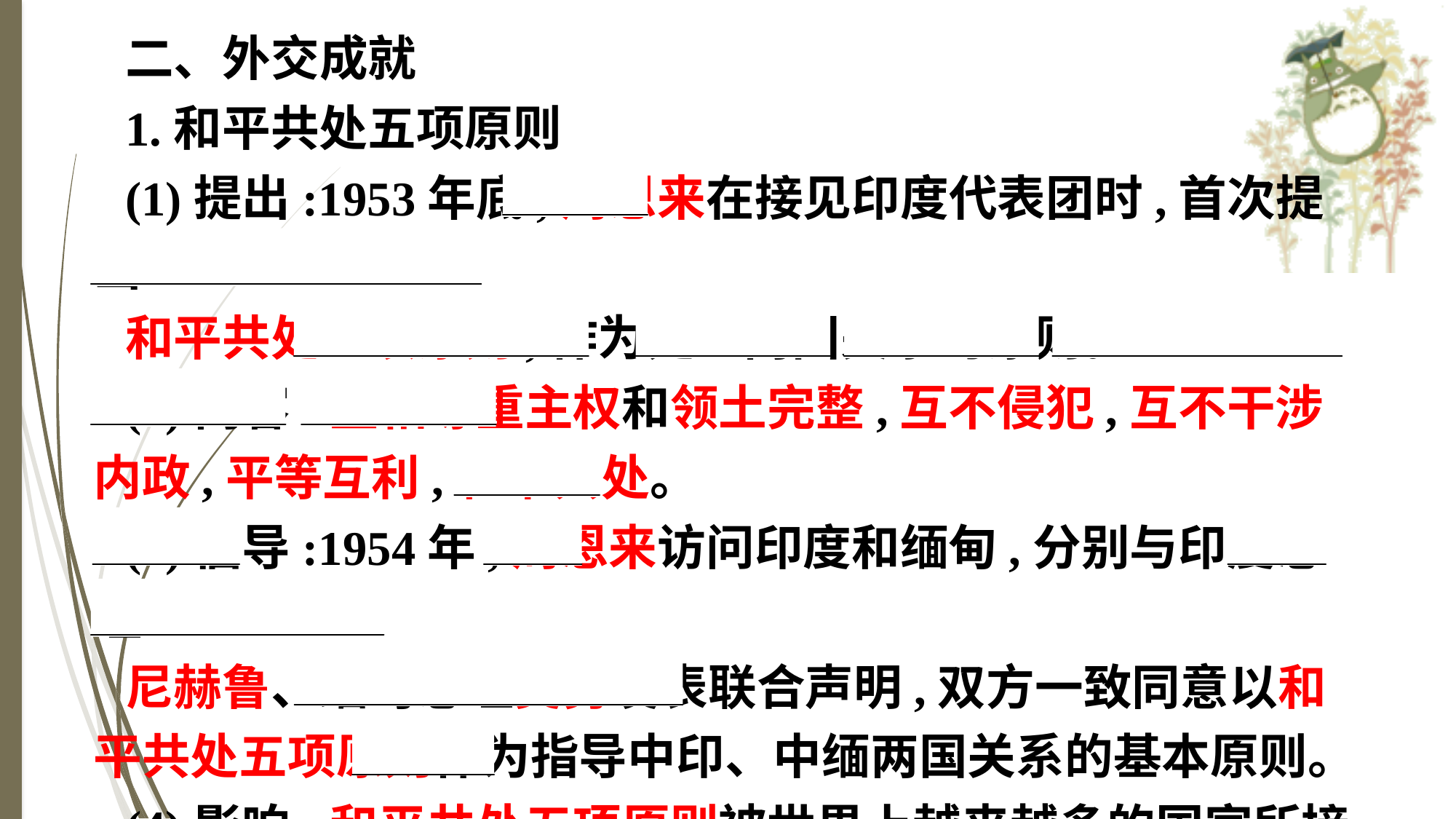

二、外交成就
1.和平共处五项原则
(1)提出:1953年底,周恩来在接见印度代表团时,首次提出
和平共处五项原则,作为处理两国关系的原则。
(2)内容:互相尊重主权和领土完整,互不侵犯,互不干涉内政,平等互利,和平共处。
(3)倡导:1954年,周恩来访问印度和缅甸,分别与印度总理
尼赫鲁、缅甸总理吴努发表联合声明,双方一致同意以和平共处五项原则作为指导中印、中缅两国关系的基本原则。
(4)影响:和平共处五项原则被世界上越来越多的国家所接受,成为处理国与国之间关系的基本准则。